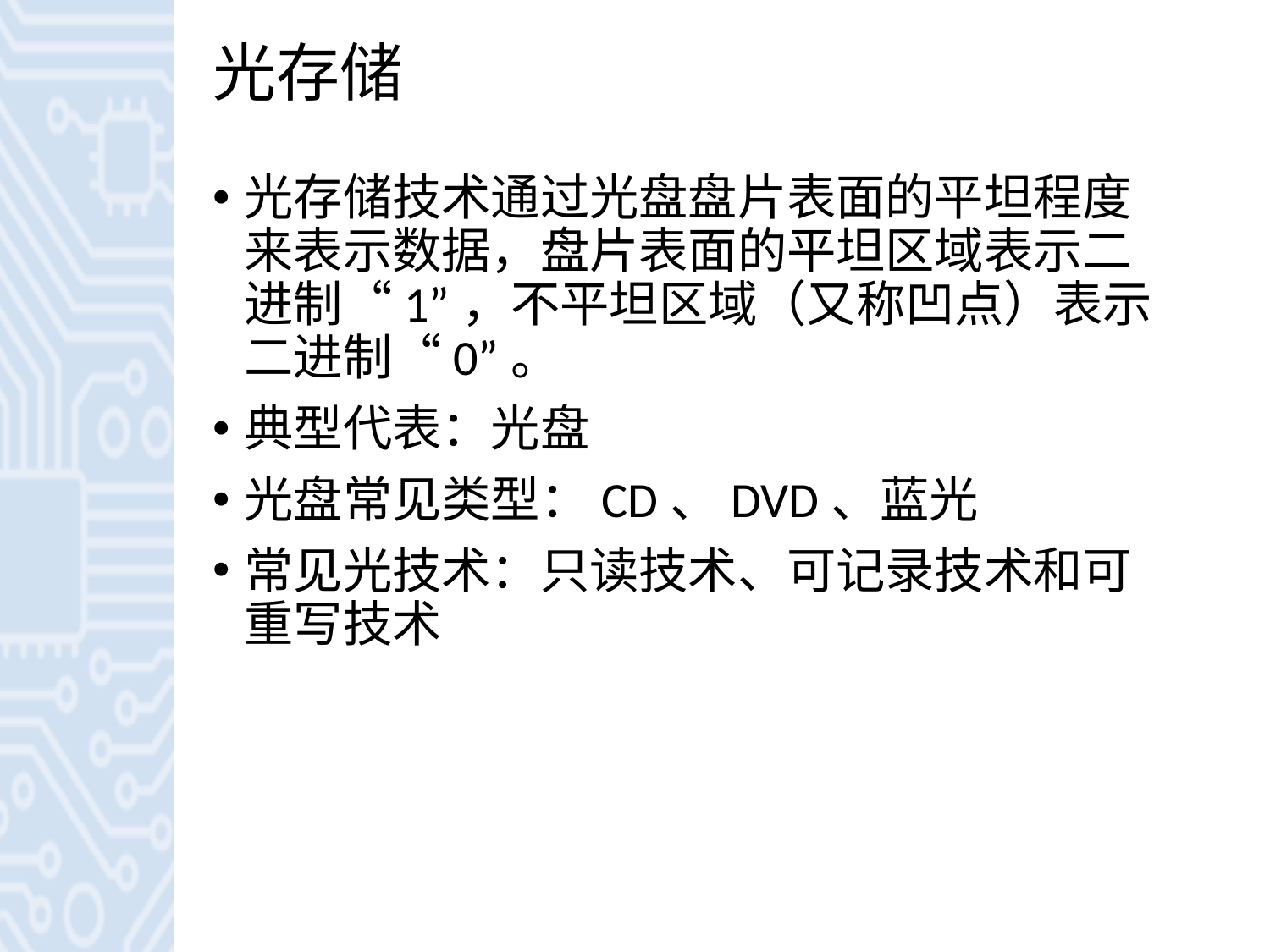

# 光存储
光存储技术通过光盘盘片表面的平坦程度来表示数据，盘片表面的平坦区域表示二进制“1”，不平坦区域（又称凹点）表示二进制“0”。
典型代表：光盘
光盘常见类型：CD、DVD、蓝光
常见光技术：只读技术、可记录技术和可重写技术